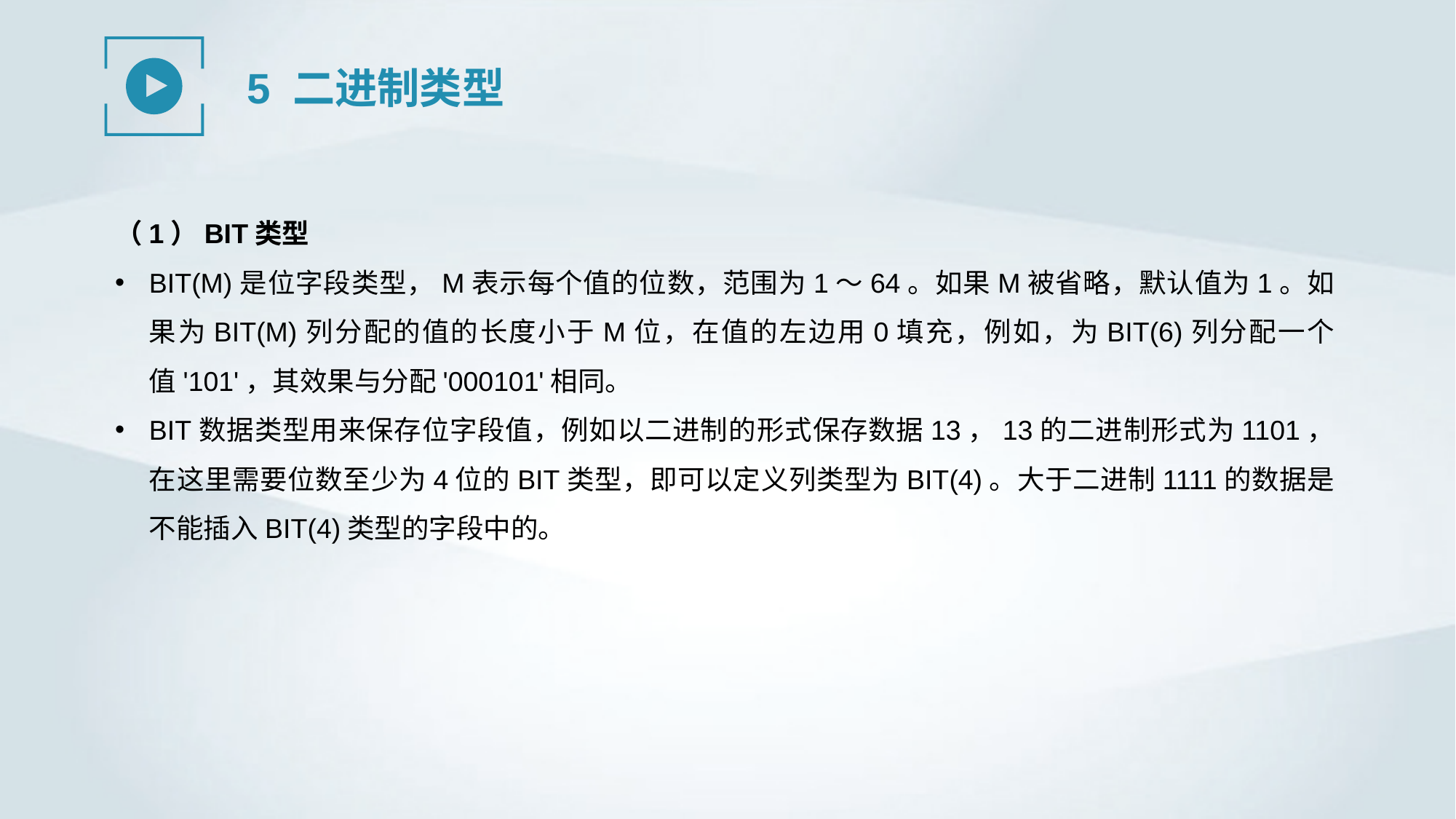

5 二进制类型
（1）BIT类型
BIT(M)是位字段类型，M表示每个值的位数，范围为1～64。如果M被省略，默认值为1。如果为BIT(M)列分配的值的长度小于M位，在值的左边用0填充，例如，为BIT(6)列分配一个值'101'，其效果与分配'000101'相同。
BIT数据类型用来保存位字段值，例如以二进制的形式保存数据13，13的二进制形式为1101，在这里需要位数至少为4位的BIT类型，即可以定义列类型为BIT(4)。大于二进制1111的数据是不能插入BIT(4)类型的字段中的。